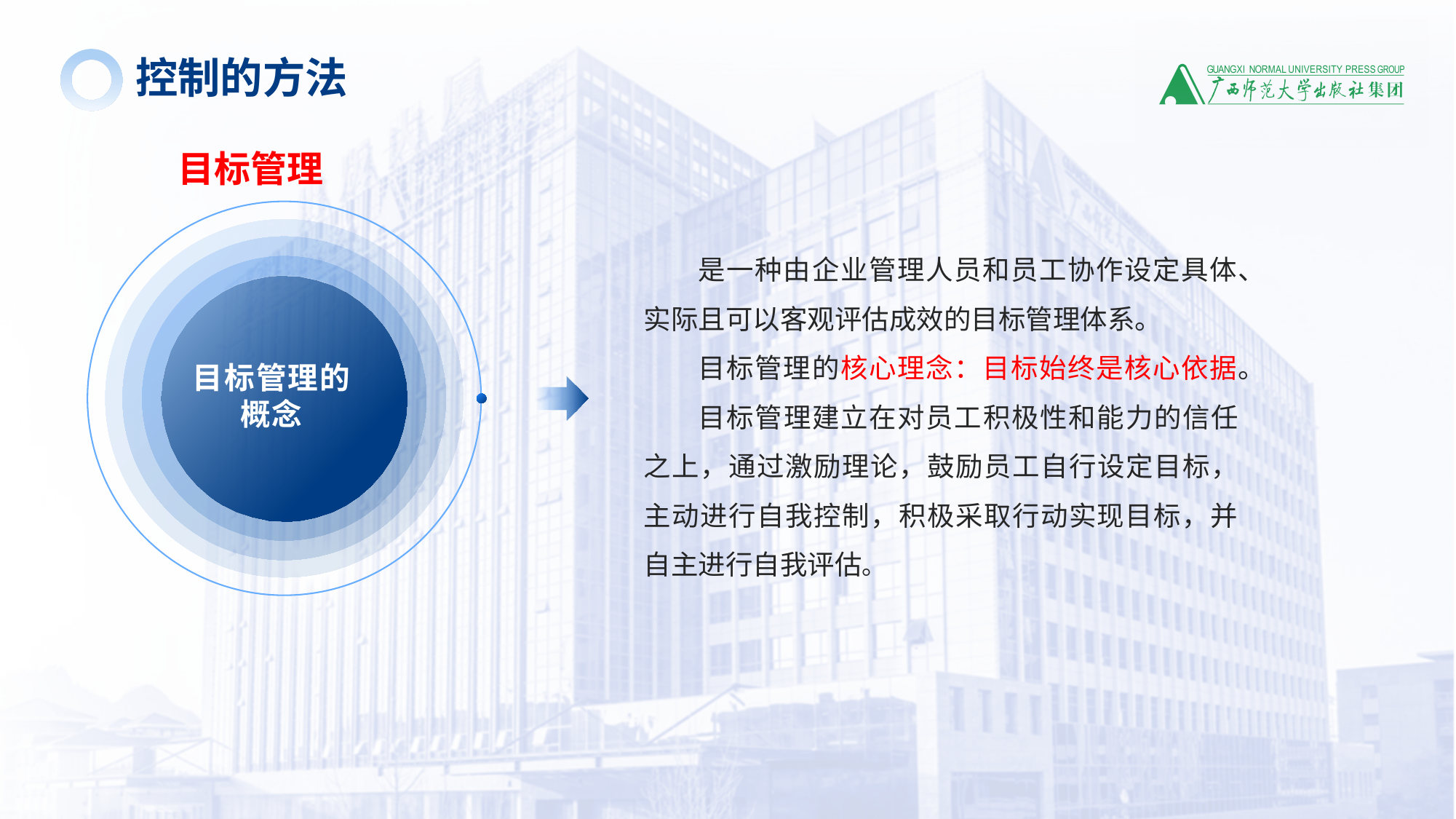

控制的方法

目标管理

是一种由企业管理人员和员工协作设定具体、实际且可以客观评估成效的目标管理体系。
目标管理的核心理念：目标始终是核心依据。
目标管理建立在对员工积极性和能力的信任之上，通过激励理论，鼓励员工自行设定目标，主动进行自我控制，积极采取行动实现目标，并自主进行自我评估。

目标管理的
概念